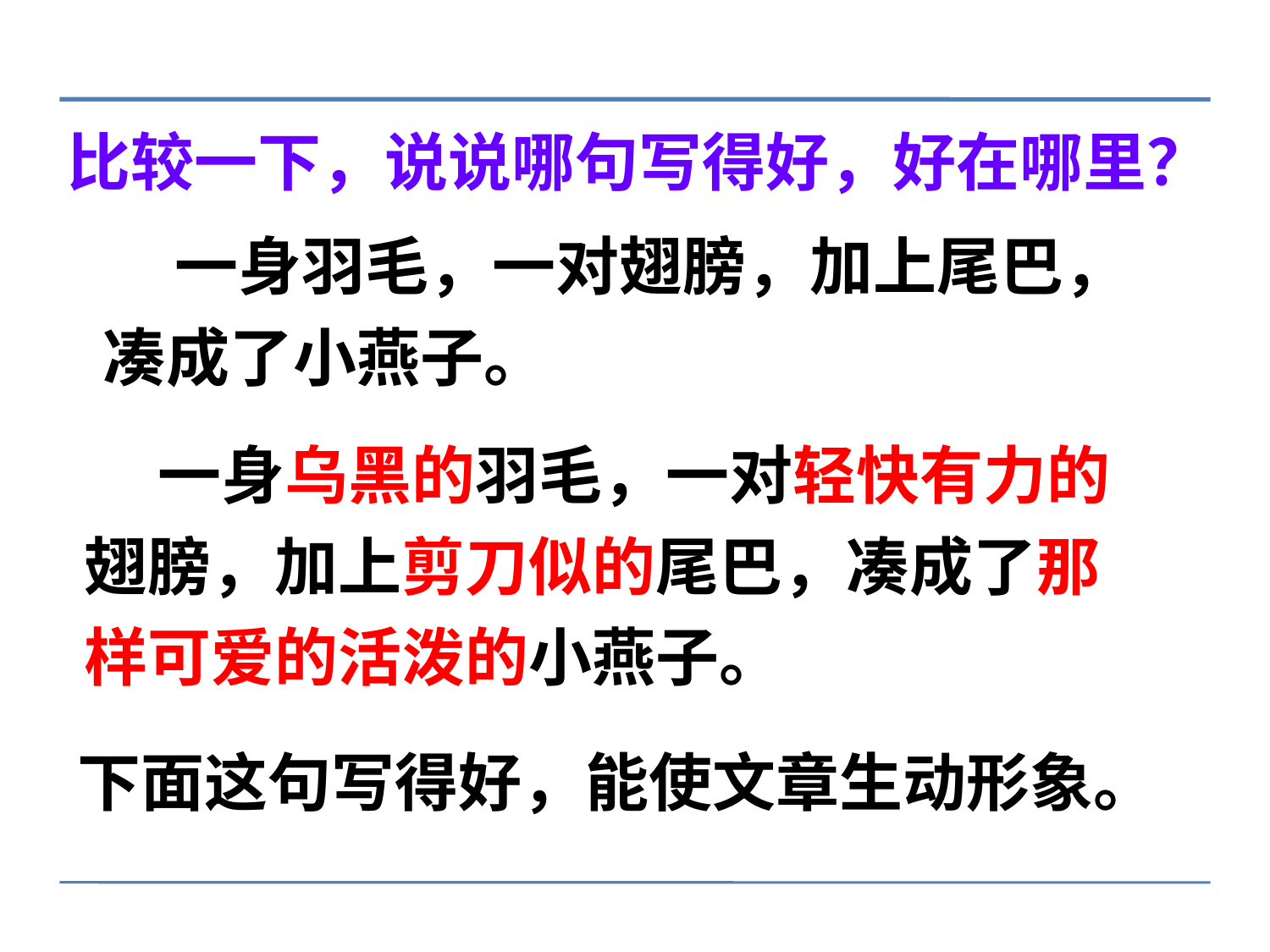

比较一下，说说哪句写得好，好在哪里？
    一身羽毛，一对翅膀，加上尾巴，凑成了小燕子。
    一身乌黑的羽毛，一对轻快有力的翅膀，加上剪刀似的尾巴，凑成了那样可爱的活泼的小燕子。
下面这句写得好，能使文章生动形象。